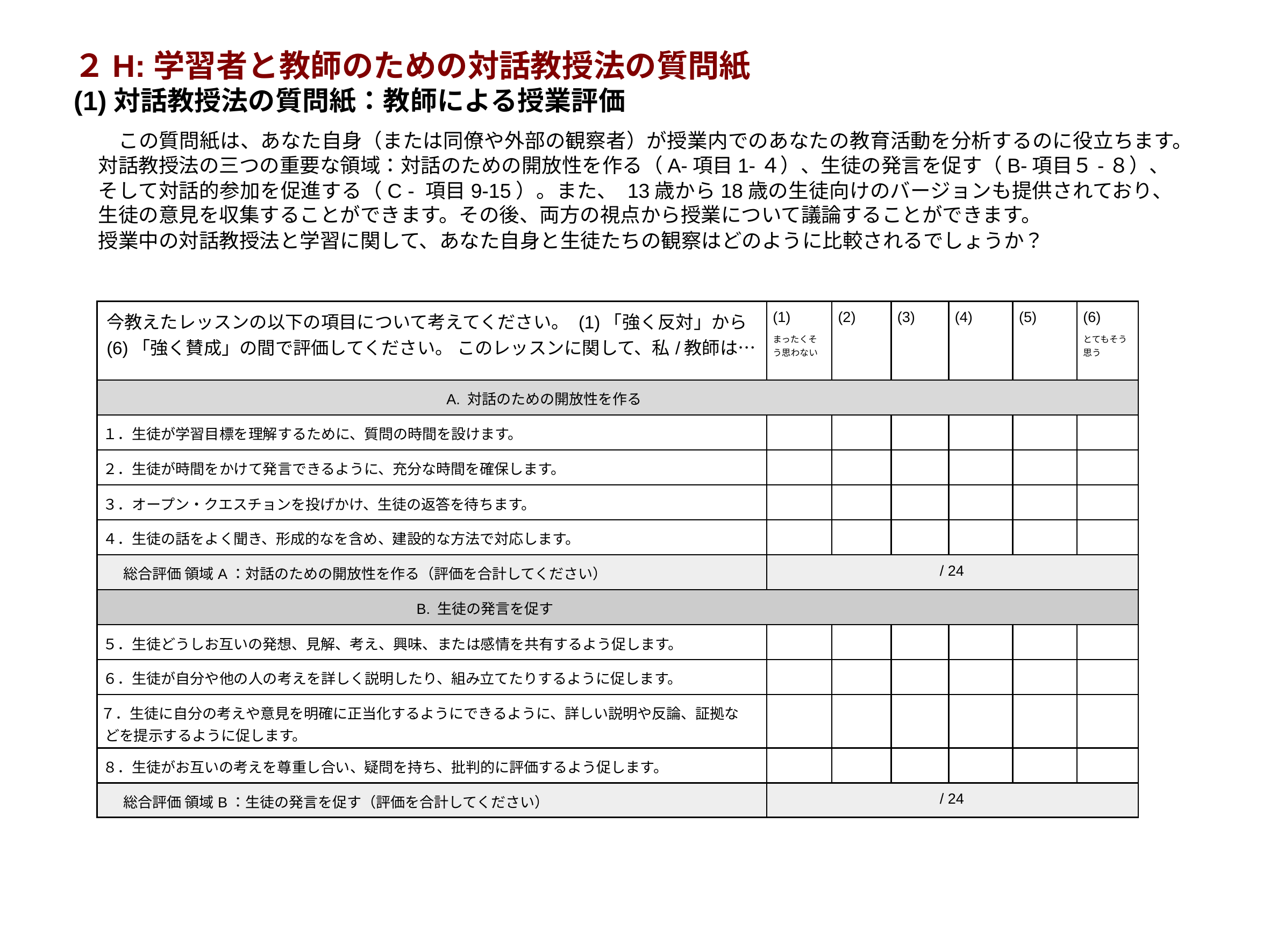

# ２H:学習者と教師のための対話教授法の質問紙 (1)対話教授法の質問紙：教師による授業評価
　この質問紙は、あなた自身（または同僚や外部の観察者）が授業内でのあなたの教育活動を分析するのに役立ちます。
対話教授法の三つの重要な領域：対話のための開放性を作る（A-項目1-４）、生徒の発言を促す（B-項目５-８）、
そして対話的参加を促進する（C - 項目9-15）。また、 13歳から18歳の生徒向けのバージョンも提供されており、生徒の意見を収集することができます。その後、両方の視点から授業について議論することができます。
授業中の対話教授法と学習に関して、あなた自身と生徒たちの観察はどのように比較されるでしょうか？
| 今教えたレッスンの以下の項目について考えてください。 (1)「強く反対」から(6)「強く賛成」の間で評価してください。 このレッスンに関して、私/教師は… | (1) まったくそう思わない | (2) | (3) | (4) | (5) | (6) とてもそう思う |
| --- | --- | --- | --- | --- | --- | --- |
| A. 対話のための開放性を作る |  |  |  |  |  |  |
| １．生徒が学習目標を理解するために、質問の時間を設けます。 |  |  |  |  |  |  |
| ２．生徒が時間をかけて発言できるように、充分な時間を確保します。 |  |  |  |  |  |  |
| ３．オープン・クエスチョンを投げかけ、生徒の返答を待ちます。 |  |  |  |  |  |  |
| ４．生徒の話をよく聞き、形成的なを含め、建設的な方法で対応します。 |  |  |  |  |  |  |
| 総合評価 領域A：対話のための開放性を作る（評価を合計してください） | / 24 |  |  |  |  |  |
| B. 生徒の発言を促す |  |  |  |  |  |  |
| ５．生徒どうしお互いの発想、見解、考え、興味、または感情を共有するよう促します。 |  |  |  |  |  |  |
| ６．生徒が自分や他の人の考えを詳しく説明したり、組み立てたりするように促します。 |  |  |  |  |  |  |
| ７．生徒に自分の考えや意見を明確に正当化するようにできるように、詳しい説明や反論、証拠などを提示するように促します。 |  |  |  |  |  |  |
| ８．生徒がお互いの考えを尊重し合い、疑問を持ち、批判的に評価するよう促します。 |  |  |  |  |  |  |
| 総合評価 領域B：生徒の発言を促す（評価を合計してください） | / 24 |  |  |  |  |  |